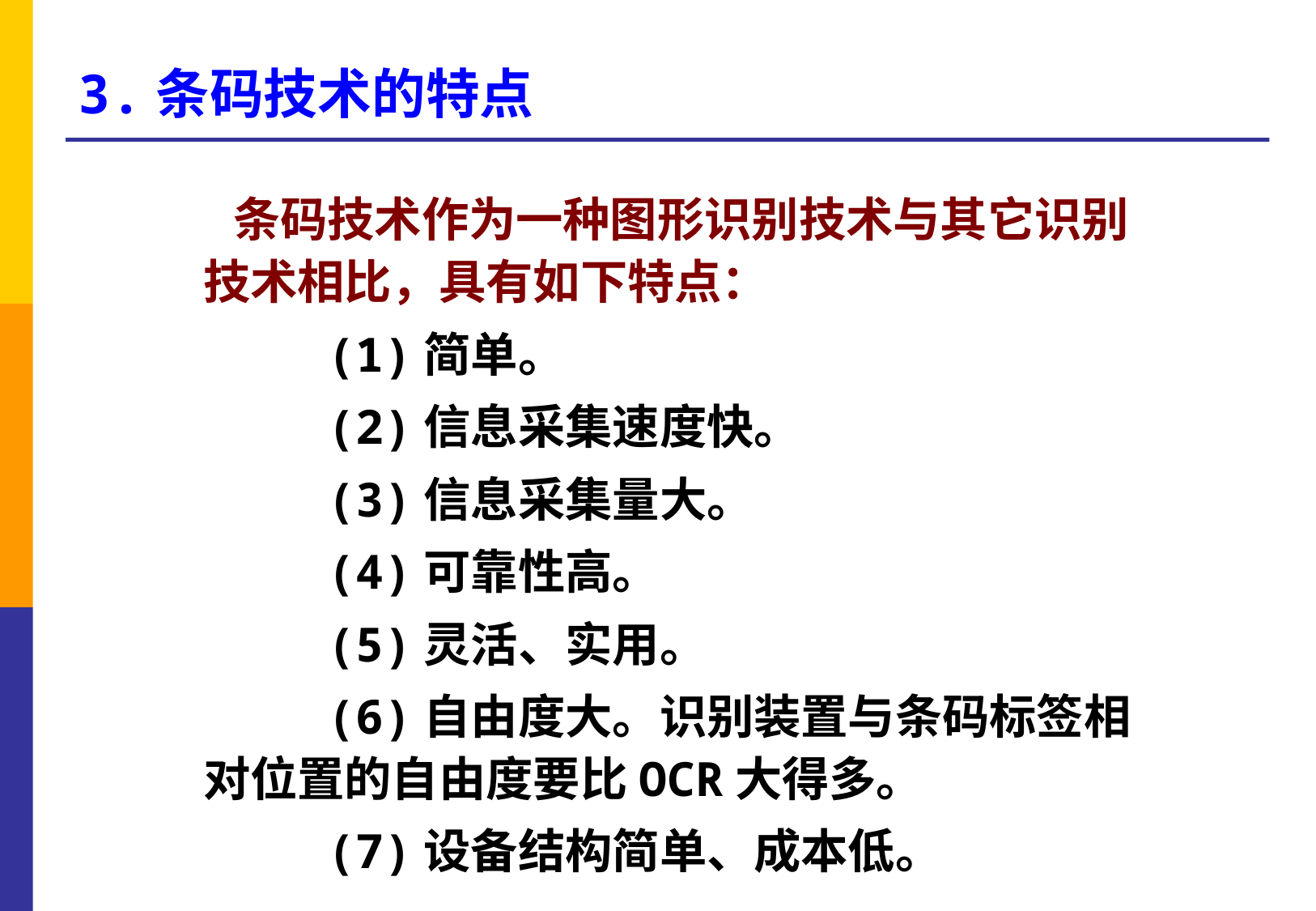

# 3.条码技术的特点
      条码技术作为一种图形识别技术与其它识别技术相比，具有如下特点：
      (1)简单。
      (2)信息采集速度快。
      (3)信息采集量大。
      (4)可靠性高。
      (5)灵活、实用。
      (6)自由度大。识别装置与条码标签相对位置的自由度要比OCR大得多。
      (7)设备结构简单、成本低。